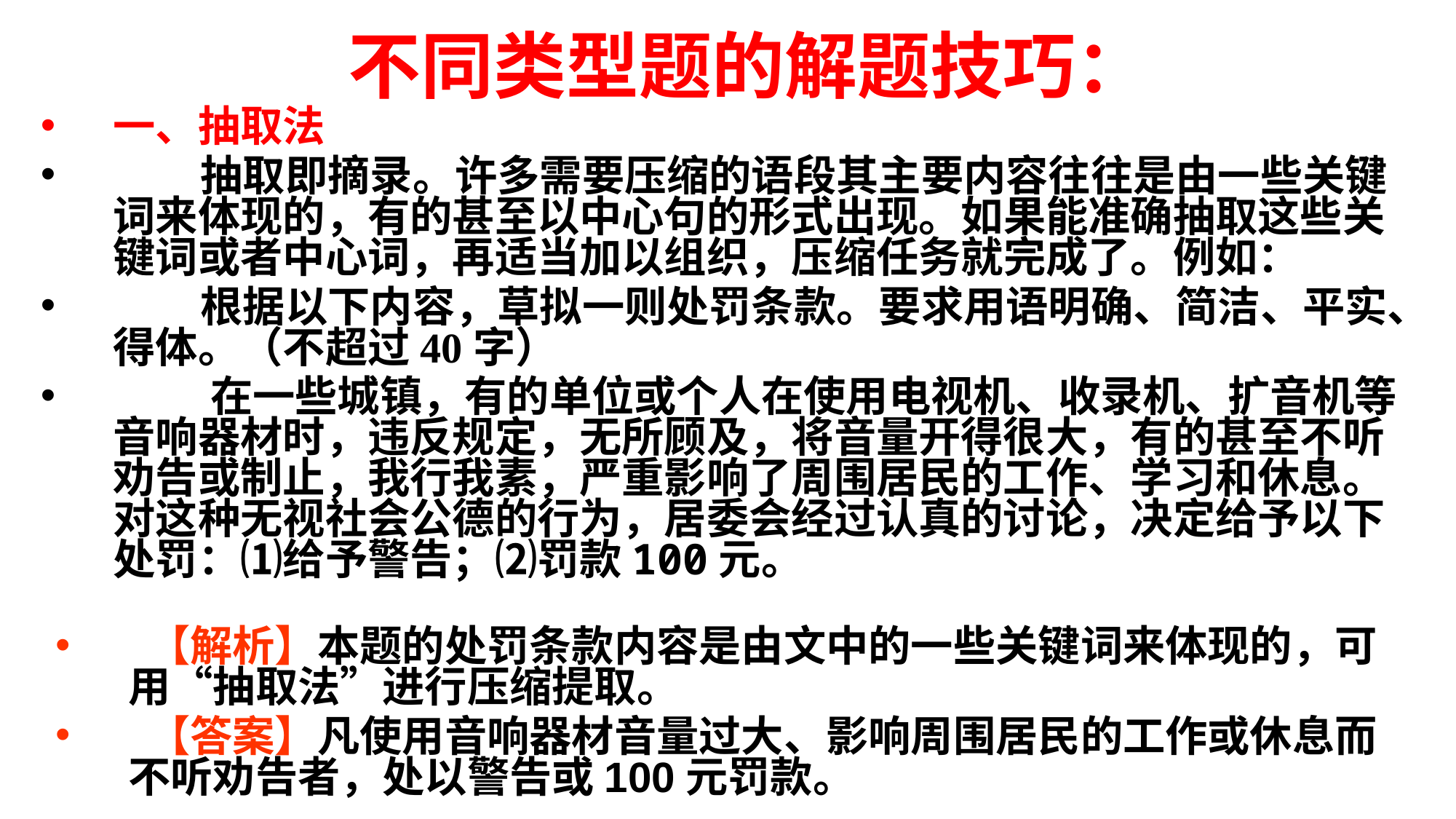

不同类型题的解题技巧：
一、抽取法
        抽取即摘录。许多需要压缩的语段其主要内容往往是由一些关键词来体现的，有的甚至以中心句的形式出现。如果能准确抽取这些关键词或者中心词，再适当加以组织，压缩任务就完成了。例如：
        根据以下内容，草拟一则处罚条款。要求用语明确、简洁、平实、得体。（不超过40字）
         在一些城镇，有的单位或个人在使用电视机、收录机、扩音机等音响器材时，违反规定，无所顾及，将音量开得很大，有的甚至不听劝告或制止，我行我素，严重影响了周围居民的工作、学习和休息。对这种无视社会公德的行为，居委会经过认真的讨论，决定给予以下处罚：⑴给予警告；⑵罚款100元。
 【解析】本题的处罚条款内容是由文中的一些关键词来体现的，可用“抽取法”进行压缩提取。
 【答案】凡使用音响器材音量过大、影响周围居民的工作或休息而不听劝告者，处以警告或100元罚款。